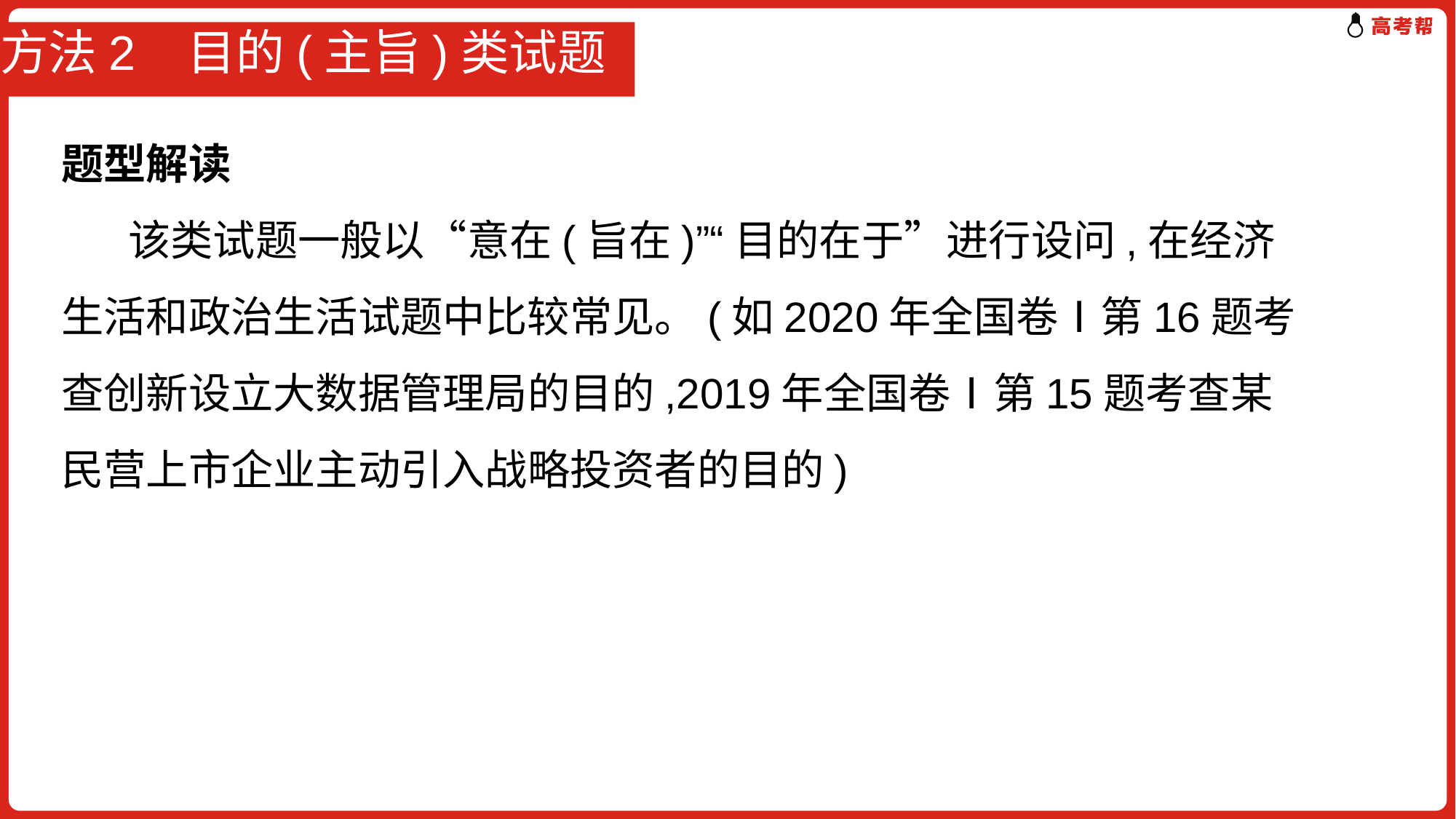

# 方法2   目的(主旨)类试题
题型解读
      该类试题一般以“意在(旨在)”“目的在于”进行设问,在经济生活和政治生活试题中比较常见。(如2020年全国卷Ⅰ第16题考查创新设立大数据管理局的目的,2019年全国卷Ⅰ第15题考查某民营上市企业主动引入战略投资者的目的)